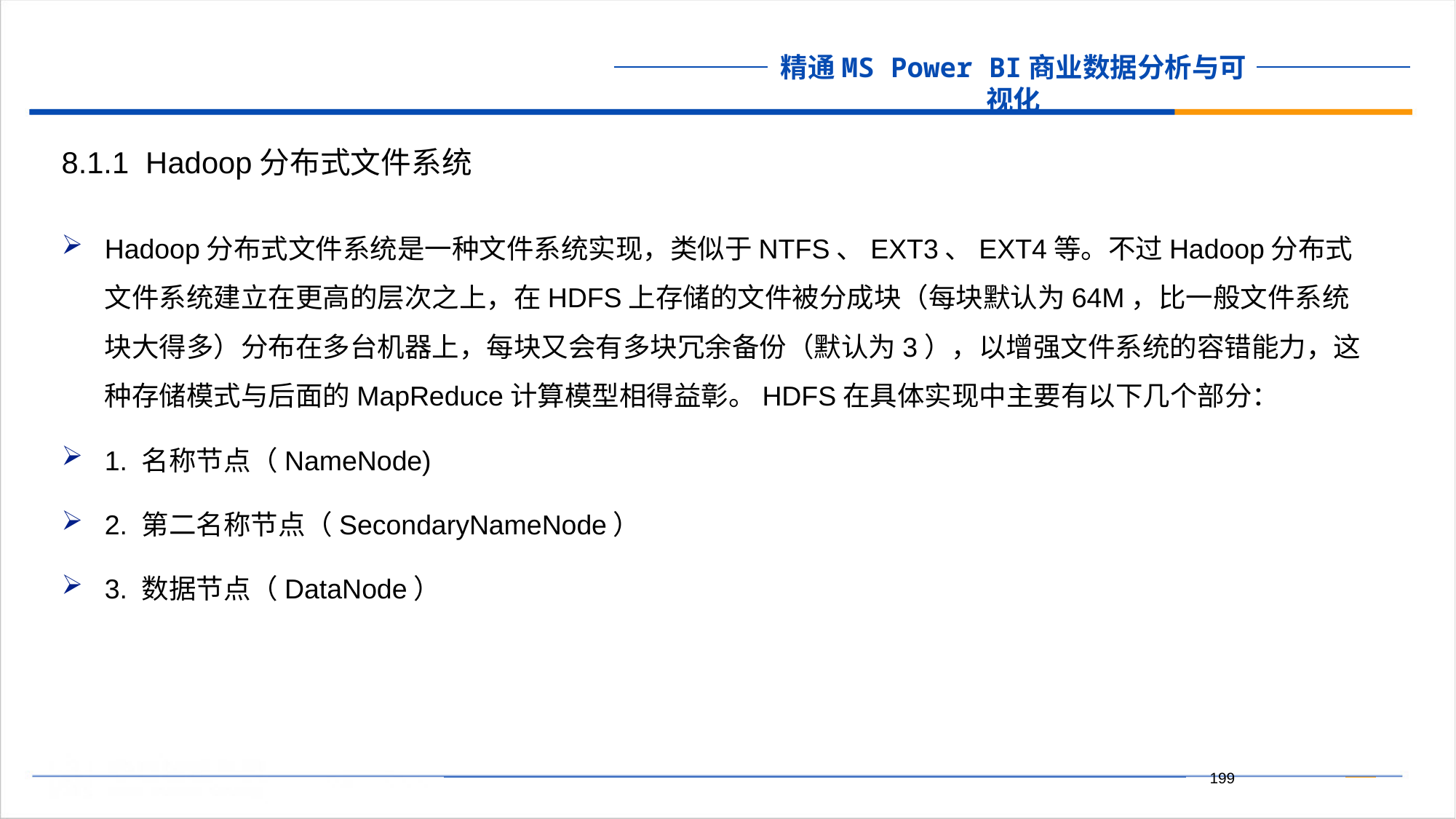

8.1.1  Hadoop分布式文件系统
Hadoop分布式文件系统是一种文件系统实现，类似于NTFS、EXT3、EXT4等。不过Hadoop分布式文件系统建立在更高的层次之上，在HDFS上存储的文件被分成块（每块默认为64M，比一般文件系统块大得多）分布在多台机器上，每块又会有多块冗余备份（默认为3），以增强文件系统的容错能力，这种存储模式与后面的MapReduce计算模型相得益彰。HDFS在具体实现中主要有以下几个部分：
1. 名称节点（NameNode)
2. 第二名称节点（SecondaryNameNode）
3. 数据节点（DataNode）